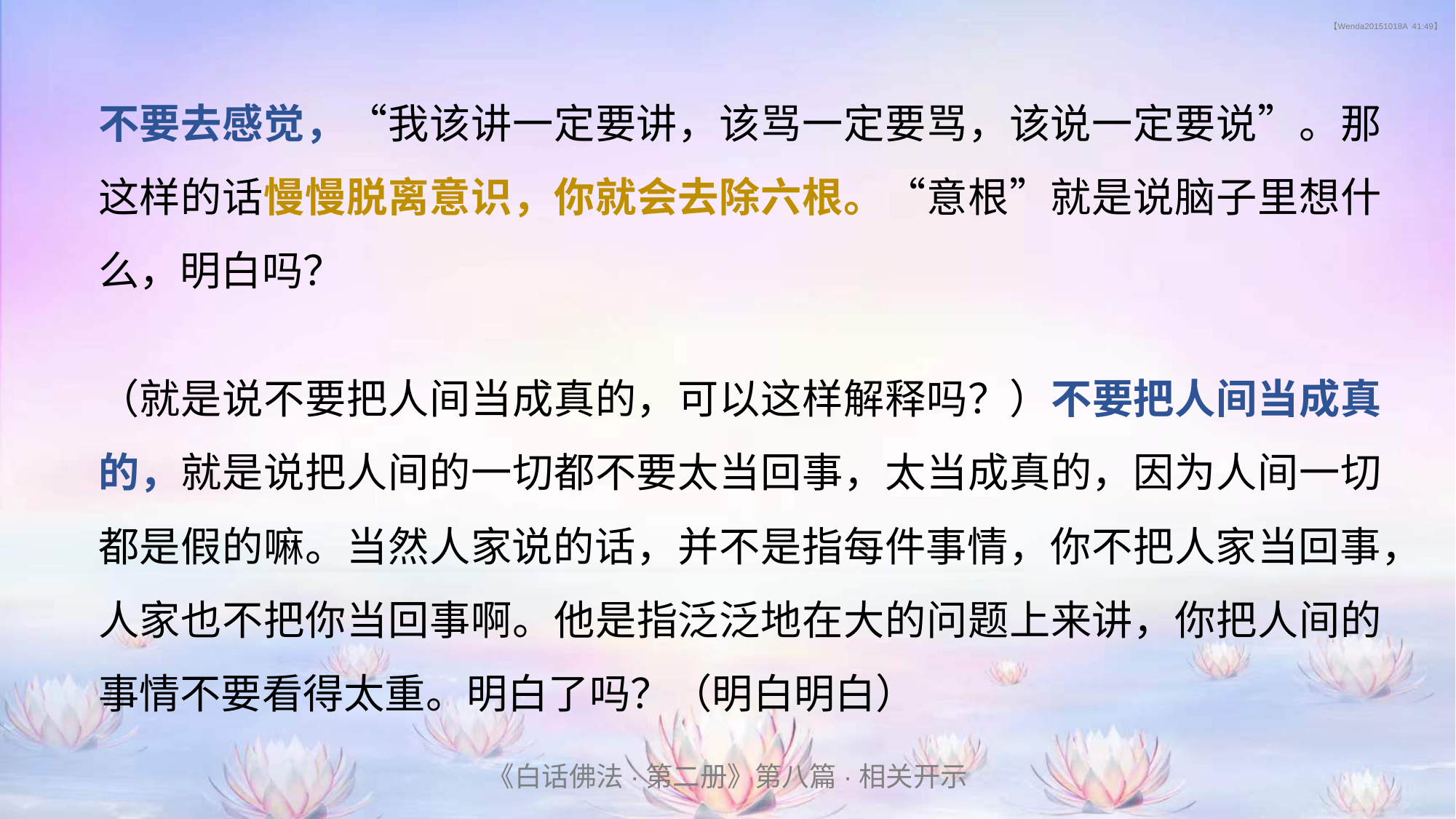

# 【Wenda20151018A  41:49】
不要去感觉，“我该讲一定要讲，该骂一定要骂，该说一定要说”。那这样的话慢慢脱离意识，你就会去除六根。“意根”就是说脑子里想什么，明白吗？

（就是说不要把人间当成真的，可以这样解释吗？）不要把人间当成真的，就是说把人间的一切都不要太当回事，太当成真的，因为人间一切都是假的嘛。当然人家说的话，并不是指每件事情，你不把人家当回事，人家也不把你当回事啊。他是指泛泛地在大的问题上来讲，你把人间的事情不要看得太重。明白了吗？（明白明白）
《白话佛法·第二册》第八篇·相关开示